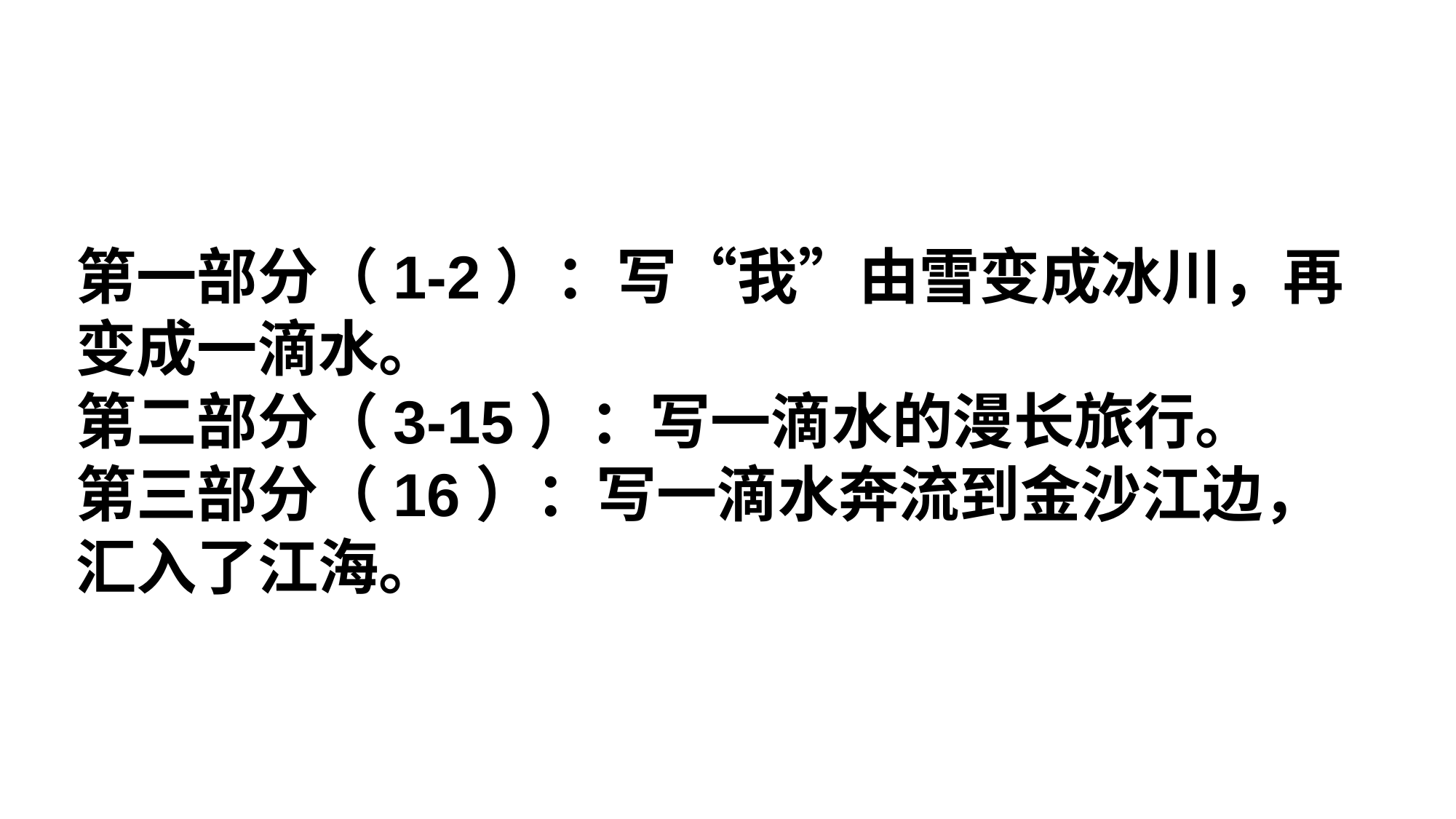

第一部分（1-2）：写“我”由雪变成冰川，再变成一滴水。
第二部分（3-15）：写一滴水的漫长旅行。
第三部分（16）：写一滴水奔流到金沙江边，汇入了江海。